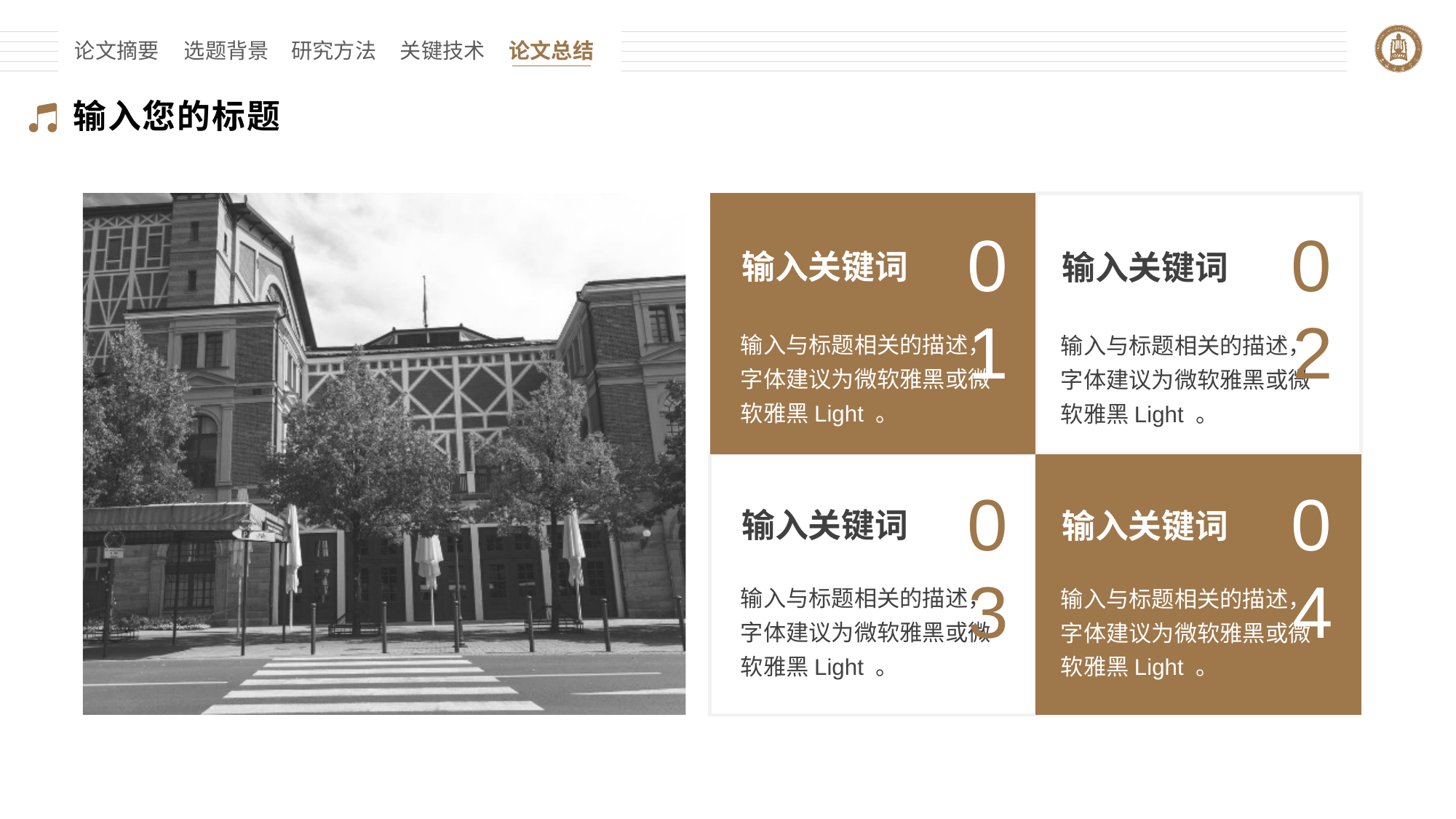

论文摘要
选题背景
研究方法
关键技术
论文总结
输入您的标题

01
02
输入关键词
输入关键词
输入与标题相关的描述，字体建议为微软雅黑或微软雅黑Light 。
输入与标题相关的描述，字体建议为微软雅黑或微软雅黑Light 。

03
04
输入关键词
输入关键词
输入与标题相关的描述，字体建议为微软雅黑或微软雅黑Light 。
输入与标题相关的描述，字体建议为微软雅黑或微软雅黑Light 。